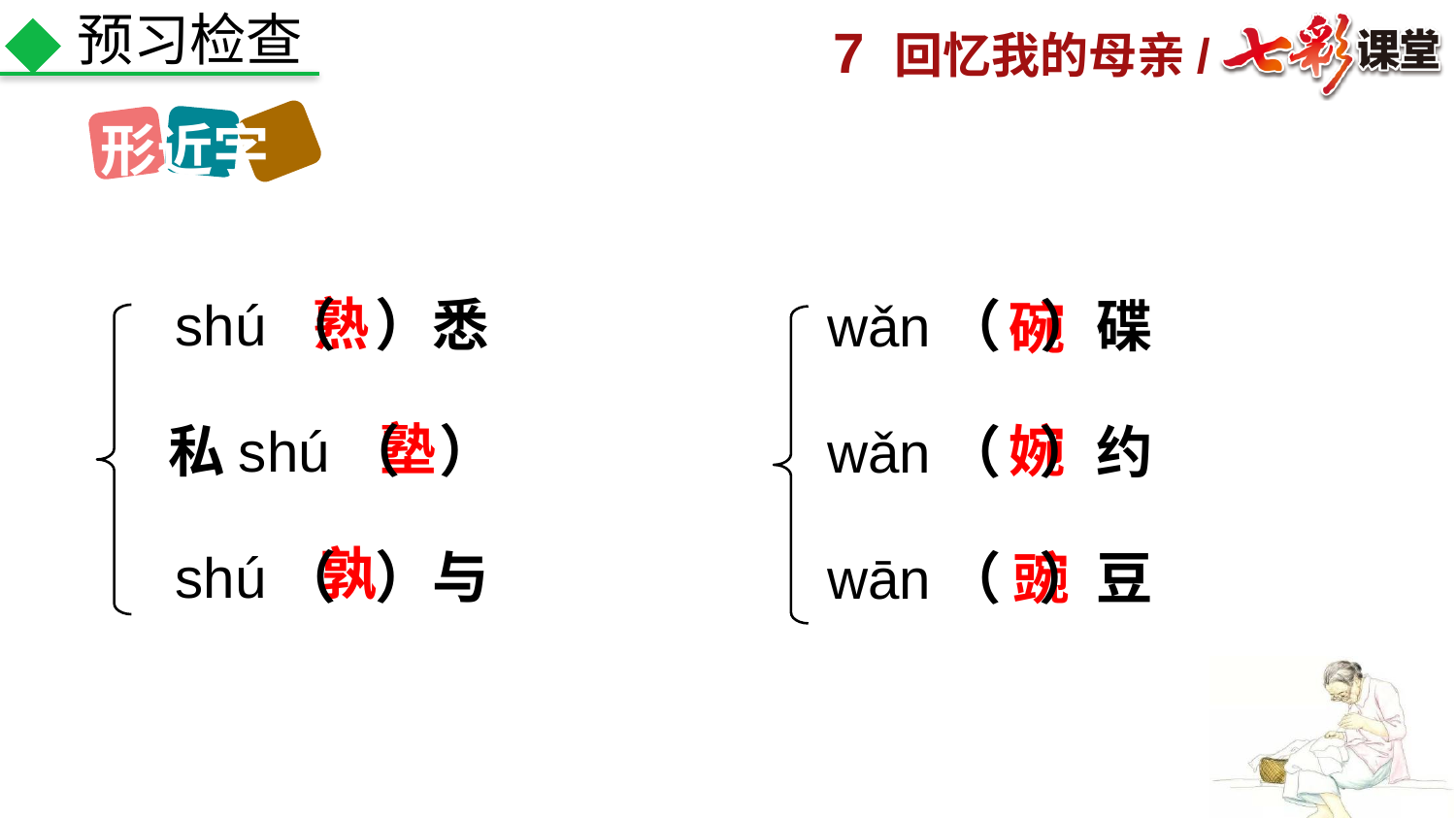

预习检查

形近字

熟
shú（   ）悉
wǎn（   ）碟
碗

塾
私shú（   ）
婉
wǎn（   ）约
孰
shú（   ）与
wān（   ）豆
豌